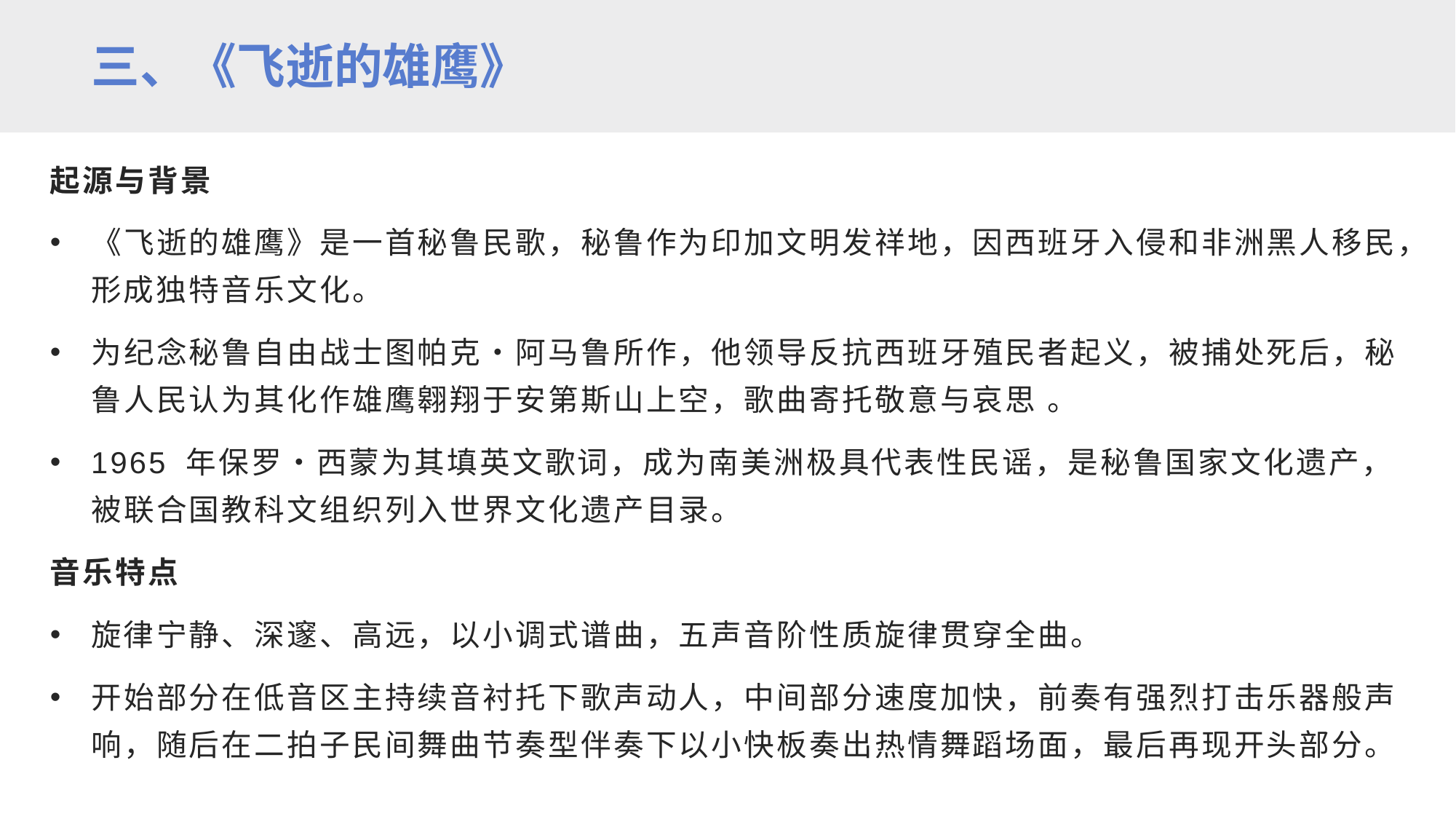

三、《飞逝的雄鹰》
起源与背景
《飞逝的雄鹰》是一首秘鲁民歌，秘鲁作为印加文明发祥地，因西班牙入侵和非洲黑人移民，形成独特音乐文化。
为纪念秘鲁自由战士图帕克・阿马鲁所作，他领导反抗西班牙殖民者起义，被捕处死后，秘鲁人民认为其化作雄鹰翱翔于安第斯山上空，歌曲寄托敬意与哀思 。
1965 年保罗・西蒙为其填英文歌词，成为南美洲极具代表性民谣，是秘鲁国家文化遗产，被联合国教科文组织列入世界文化遗产目录。
音乐特点
旋律宁静、深邃、高远，以小调式谱曲，五声音阶性质旋律贯穿全曲。
开始部分在低音区主持续音衬托下歌声动人，中间部分速度加快，前奏有强烈打击乐器般声响，随后在二拍子民间舞曲节奏型伴奏下以小快板奏出热情舞蹈场面，最后再现开头部分。